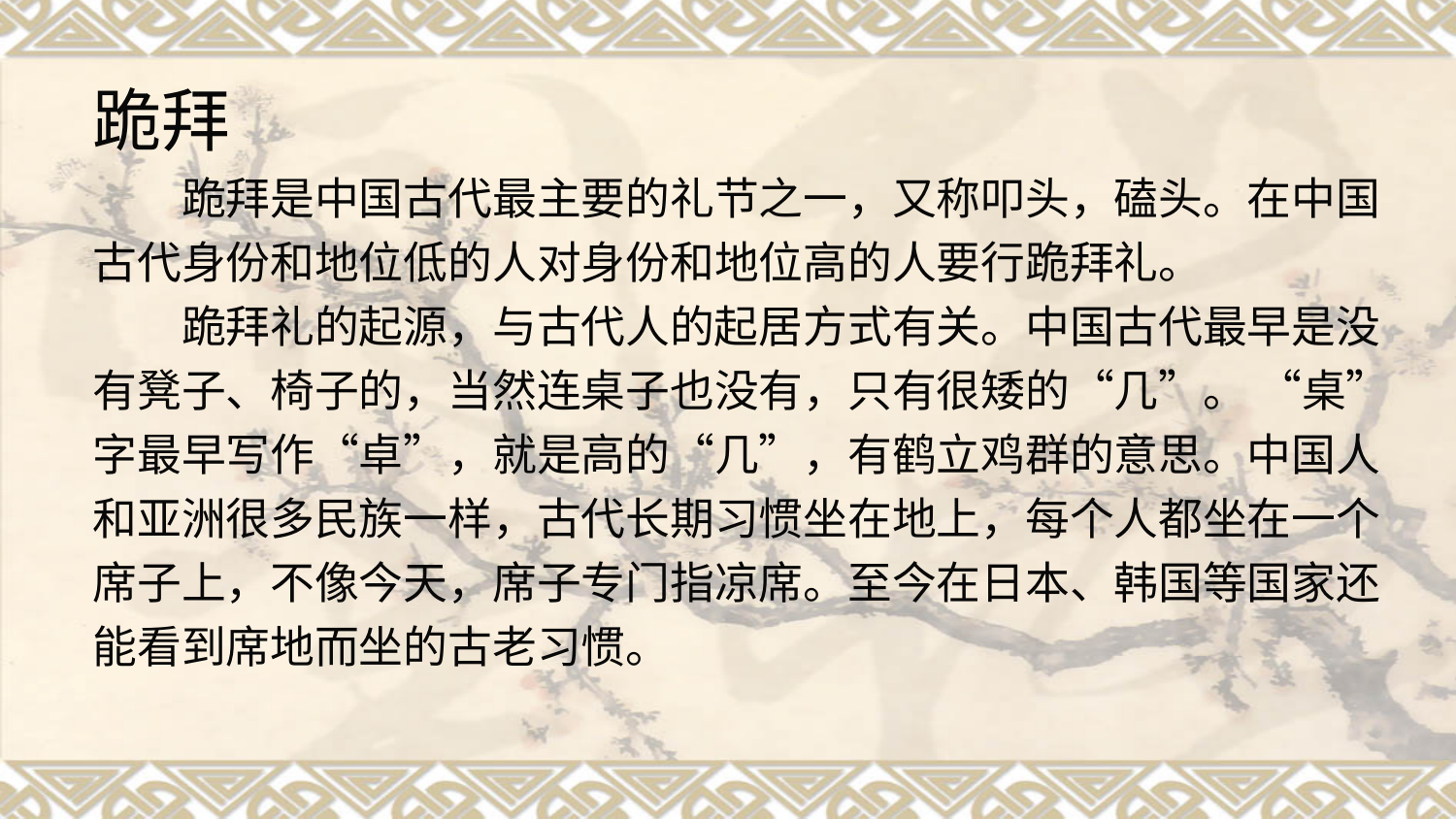

# 跪拜 　　跪拜是中国古代最主要的礼节之一，又称叩头，磕头。在中国古代身份和地位低的人对身份和地位高的人要行跪拜礼。 　　跪拜礼的起源，与古代人的起居方式有关。中国古代最早是没有凳子、椅子的，当然连桌子也没有，只有很矮的“几”。 “桌”字最早写作“卓”，就是高的“几”，有鹤立鸡群的意思。中国人和亚洲很多民族一样，古代长期习惯坐在地上，每个人都坐在一个席子上，不像今天，席子专门指凉席。至今在日本、韩国等国家还能看到席地而坐的古老习惯。